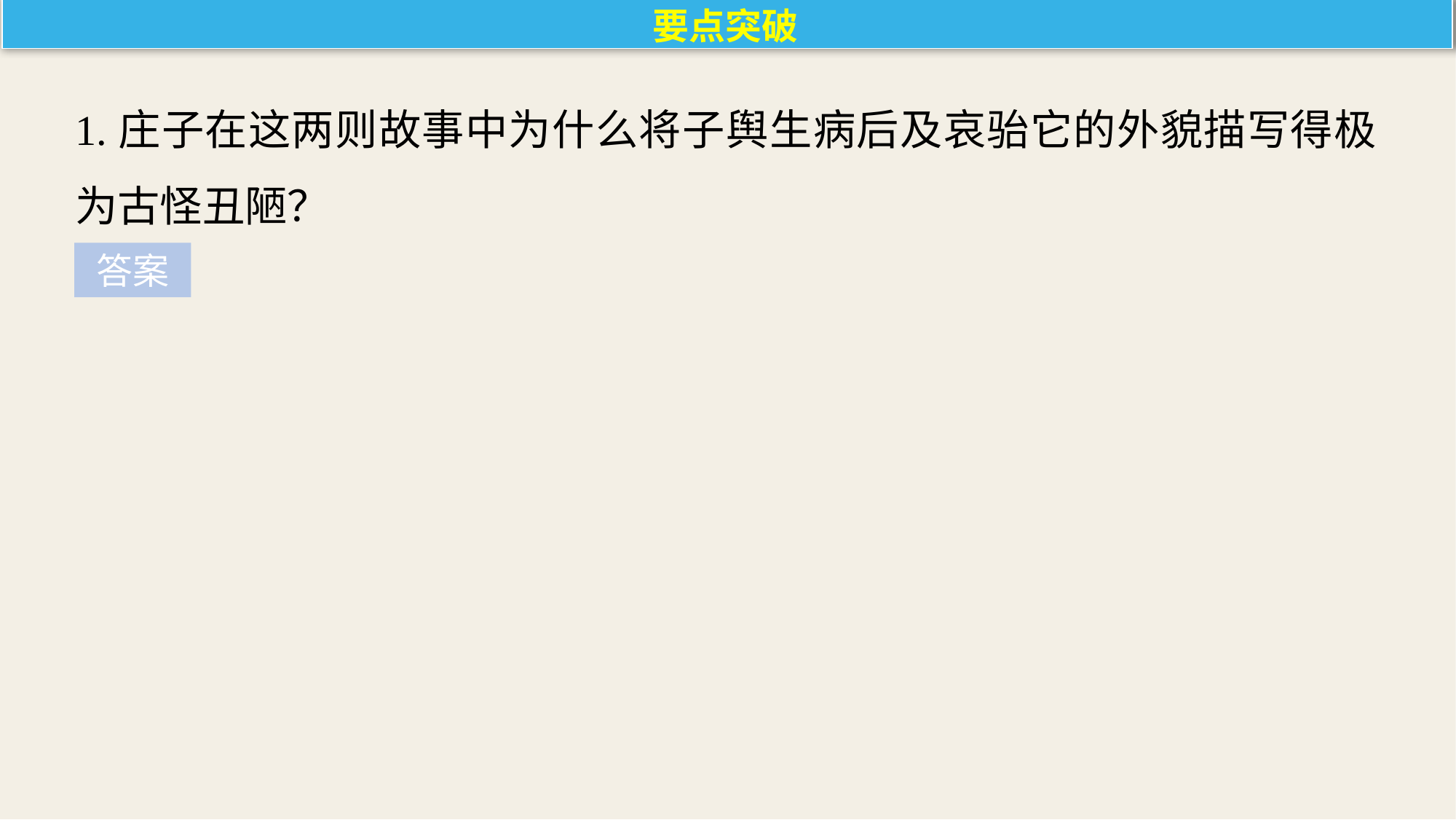

要点突破
1.庄子在这两则故事中为什么将子舆生病后及哀骀它的外貌描写得极为古怪丑陋？
答案